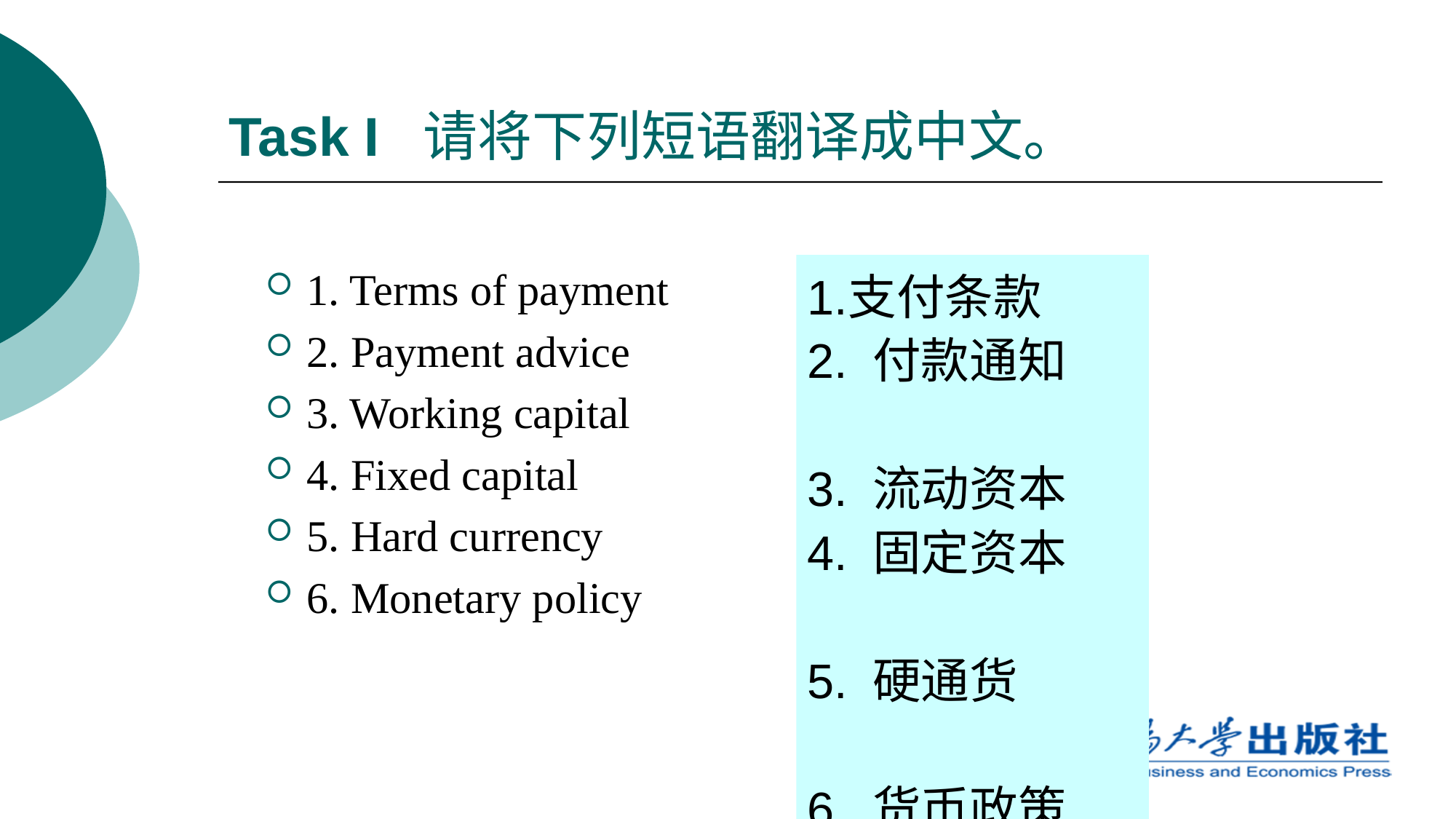

# Task I  请将下列短语翻译成中文。

1. Terms of payment
2. Payment advice
3. Working capital
4. Fixed capital
5. Hard currency
6. Monetary policy

支付条款
2. 付款通知
3. 流动资本
4. 固定资本
5. 硬通货
6. 货币政策